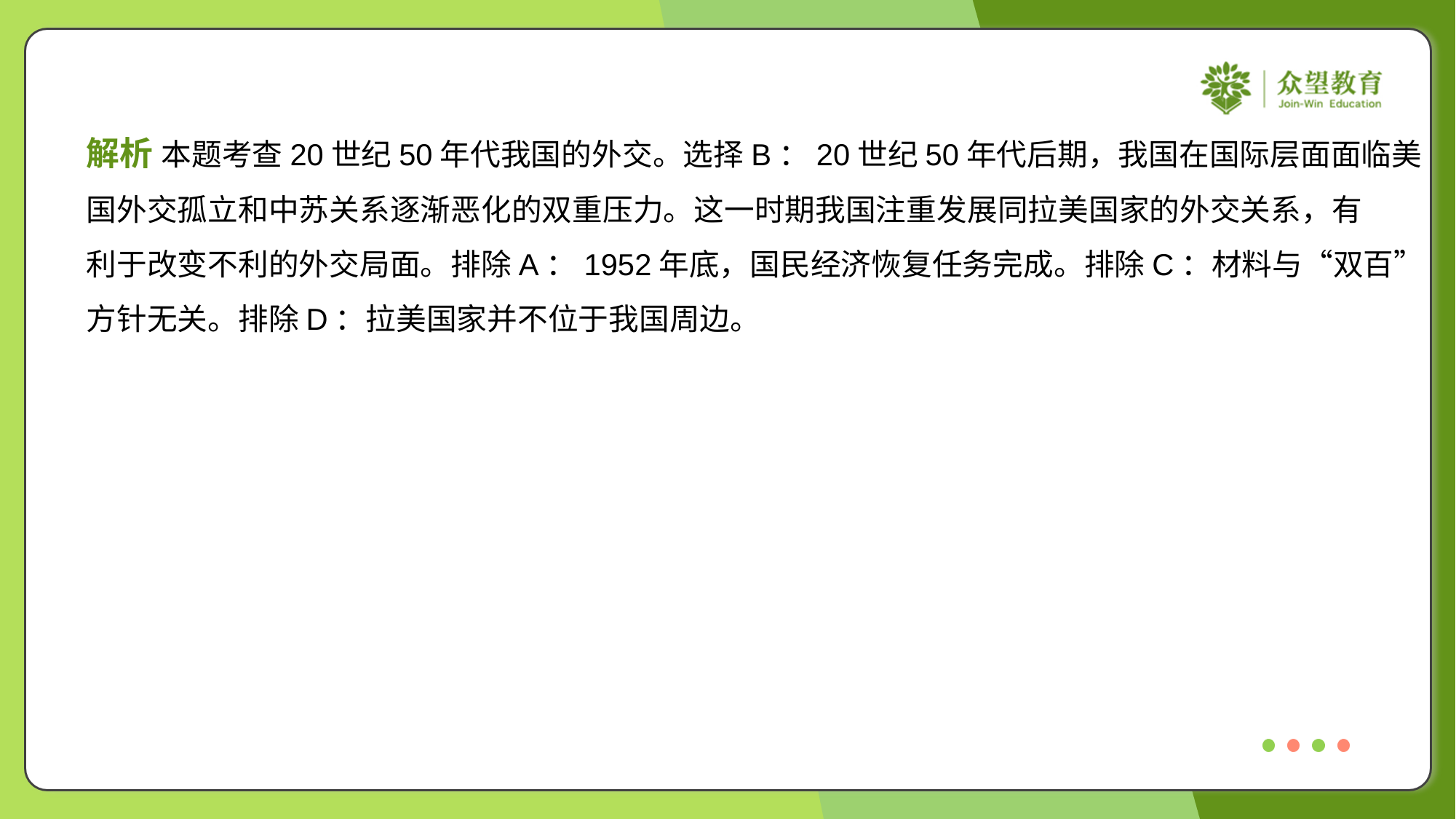

解析 本题考查20世纪50年代我国的外交。选择B：20世纪50年代后期，我国在国际层面面临美
国外交孤立和中苏关系逐渐恶化的双重压力。这一时期我国注重发展同拉美国家的外交关系，有
利于改变不利的外交局面。排除A：1952年底，国民经济恢复任务完成。排除C：材料与“双百”
方针无关。排除D：拉美国家并不位于我国周边。